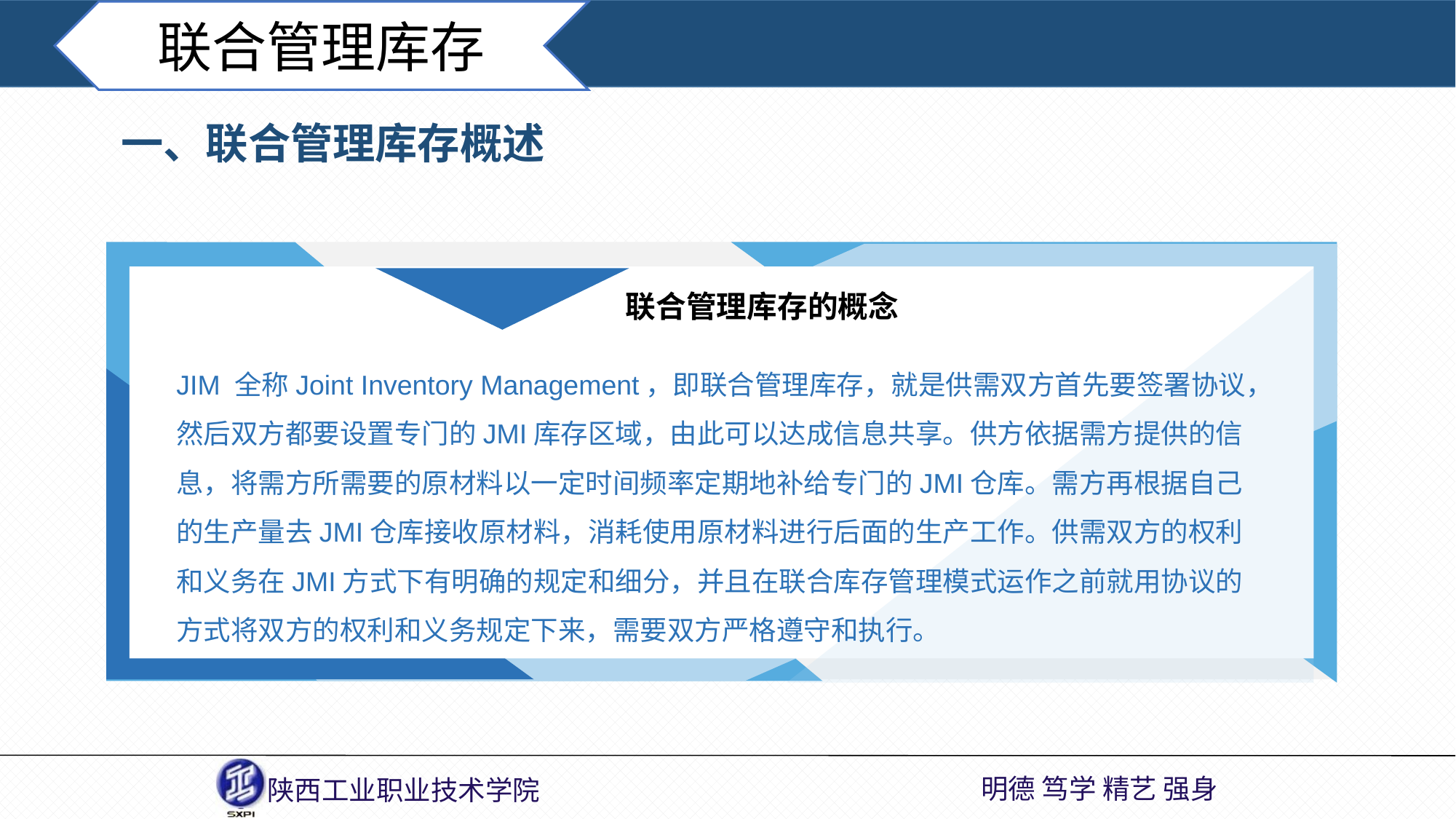

联合管理库存
一、联合管理库存概述

JIM 全称Joint Inventory Management，即联合管理库存，就是供需双方首先要签署协议，然后双方都要设置专门的JMI库存区域，由此可以达成信息共享。供方依据需方提供的信息，将需方所需要的原材料以一定时间频率定期地补给专门的JMI仓库。需方再根据自己的生产量去JMI仓库接收原材料，消耗使用原材料进行后面的生产工作。供需双方的权利和义务在JMI方式下有明确的规定和细分，并且在联合库存管理模式运作之前就用协议的方式将双方的权利和义务规定下来，需要双方严格遵守和执行。
联合管理库存的概念